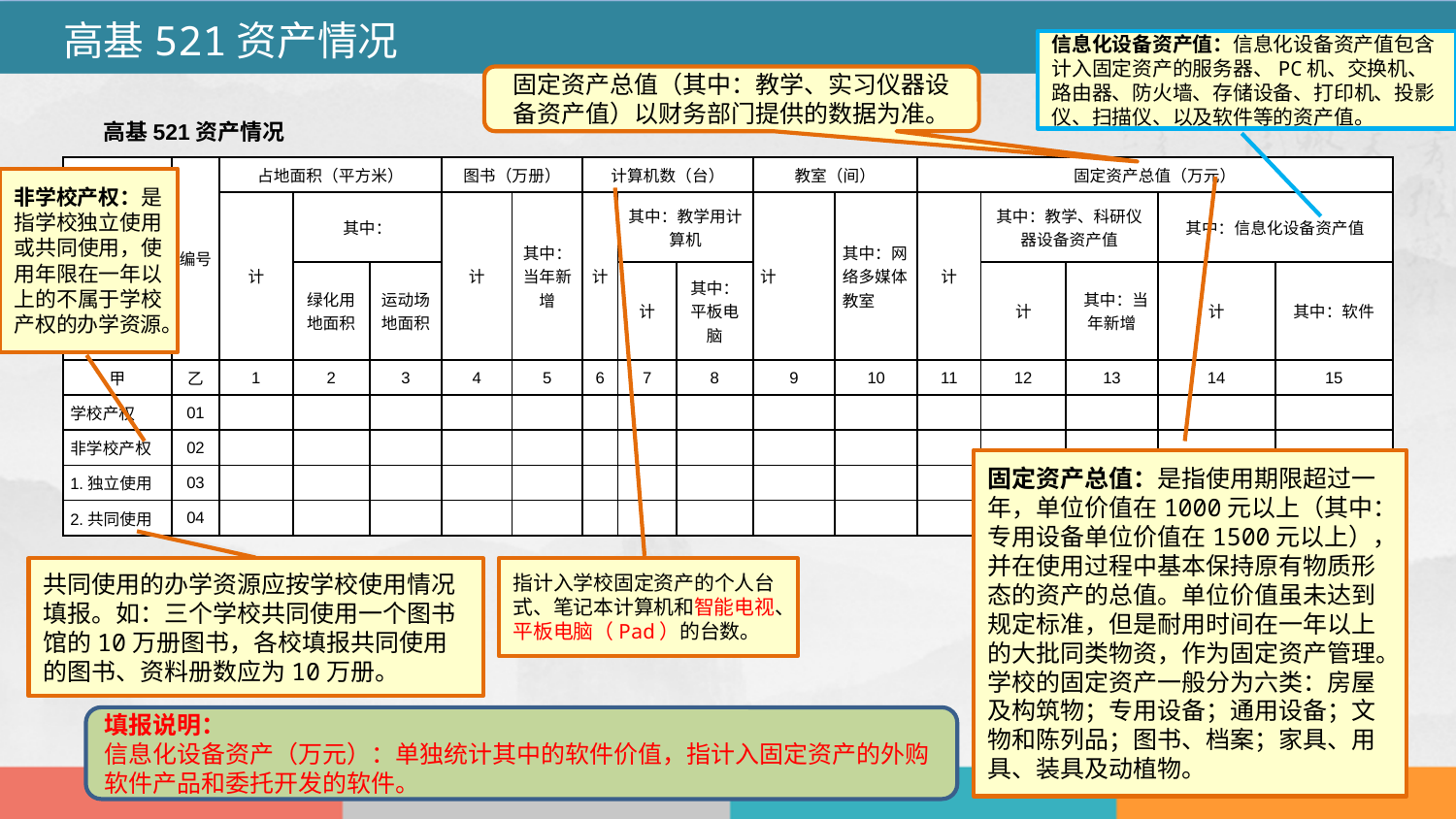

高基521资产情况
信息化设备资产值：信息化设备资产值包含计入固定资产的服务器、PC机、交换机、路由器、防火墙、存储设备、打印机、投影仪、扫描仪、以及软件等的资产值。
高基521资产情况
固定资产总值（其中：教学、实习仪器设备资产值）以财务部门提供的数据为准。
|  | 编号 | 占地面积（平方米） |  |  | 图书（万册） |  | 计算机数（台） |  |  | 教室（间） |  | 固定资产总值（万元） |  |  |  |  |
| --- | --- | --- | --- | --- | --- | --- | --- | --- | --- | --- | --- | --- | --- | --- | --- | --- |
|  |  | 计 | 其中： |  | 计 | 其中：当年新增 | 计 | 其中：教学用计算机 |  | 计 | 其中：网络多媒体教室 | 计 | 其中：教学、科研仪器设备资产值 |  | 其中：信息化设备资产值 |  |
|  |  |  | 绿化用地面积 | 运动场地面积 |  |  |  | 计 | 其中：平板电脑 |  |  |  | 计 | 其中：当年新增 | 计 | 其中：软件 |
| 甲 | 乙 | 1 | 2 | 3 | 4 | 5 | 6 | 7 | 8 | 9 | 10 | 11 | 12 | 13 | 14 | 15 |
| 学校产权 | 01 |  |  |  |  |  |  |  |  |  |  |  |  |  |  |  |
| 非学校产权 | 02 |  |  |  |  |  |  |  |  |  |  |  |  |  |  |  |
| 1.独立使用 | 03 |  |  |  |  |  |  |  |  |  |  |  |  |  |  |  |
| 2.共同使用 | 04 |  |  |  |  |  |  |  |  |  |  |  |  |  |  |  |
非学校产权：是指学校独立使用或共同使用，使用年限在一年以上的不属于学校产权的办学资源。
固定资产总值：是指使用期限超过一年，单位价值在1000元以上（其中：专用设备单位价值在1500元以上），并在使用过程中基本保持原有物质形态的资产的总值。单位价值虽未达到规定标准，但是耐用时间在一年以上的大批同类物资，作为固定资产管理。学校的固定资产一般分为六类：房屋及构筑物；专用设备；通用设备；文物和陈列品；图书、档案；家具、用具、装具及动植物。
共同使用的办学资源应按学校使用情况填报。如：三个学校共同使用一个图书馆的10万册图书，各校填报共同使用的图书、资料册数应为10万册。
指计入学校固定资产的个人台式、笔记本计算机和智能电视、平板电脑（Pad）的台数。
填报说明：
信息化设备资产（万元）：单独统计其中的软件价值，指计入固定资产的外购软件产品和委托开发的软件。